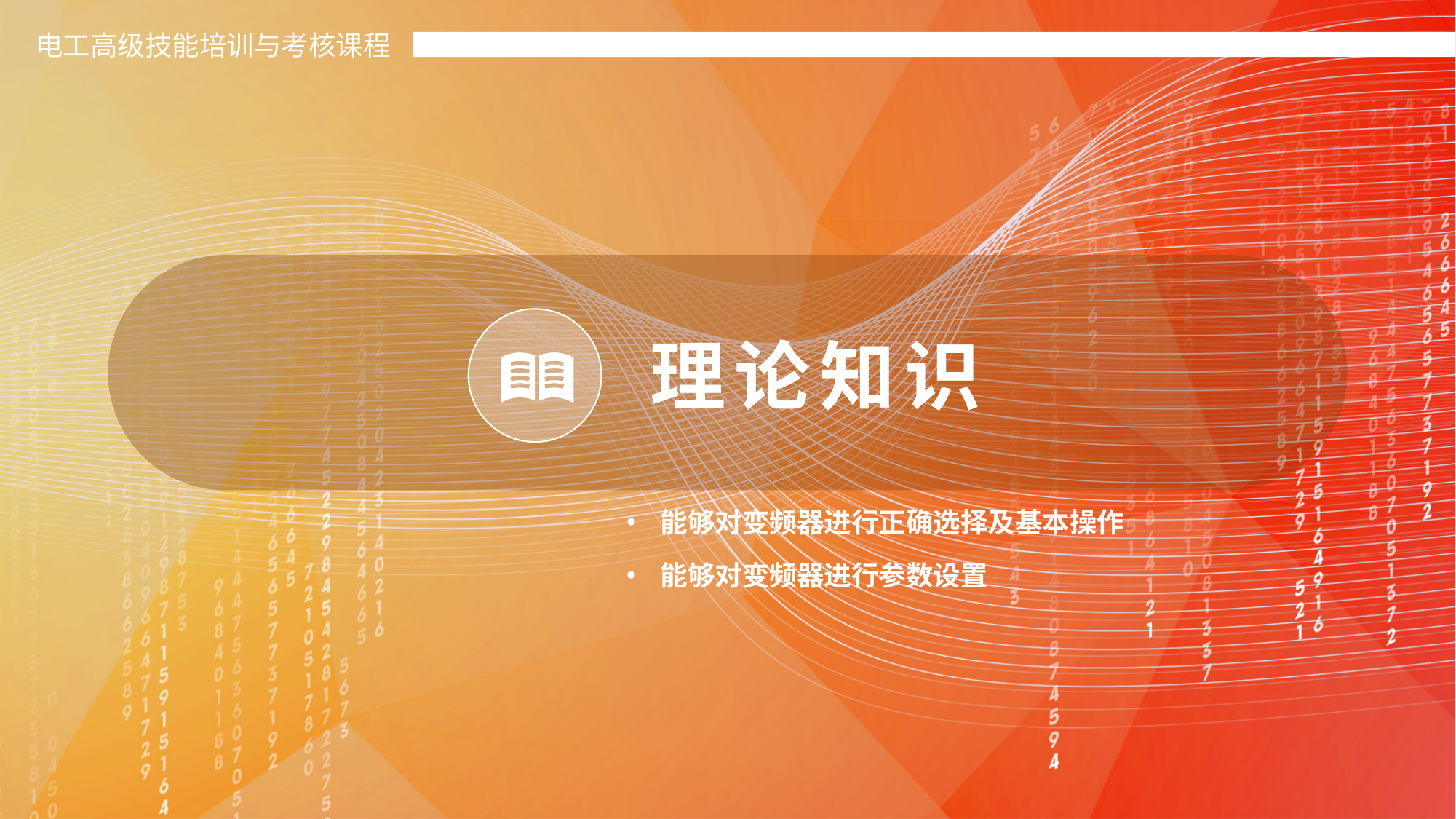

电工高级技能培训与考核课程

理论知识
能够对变频器进行正确选择及基本操作
能够对变频器进行参数设置